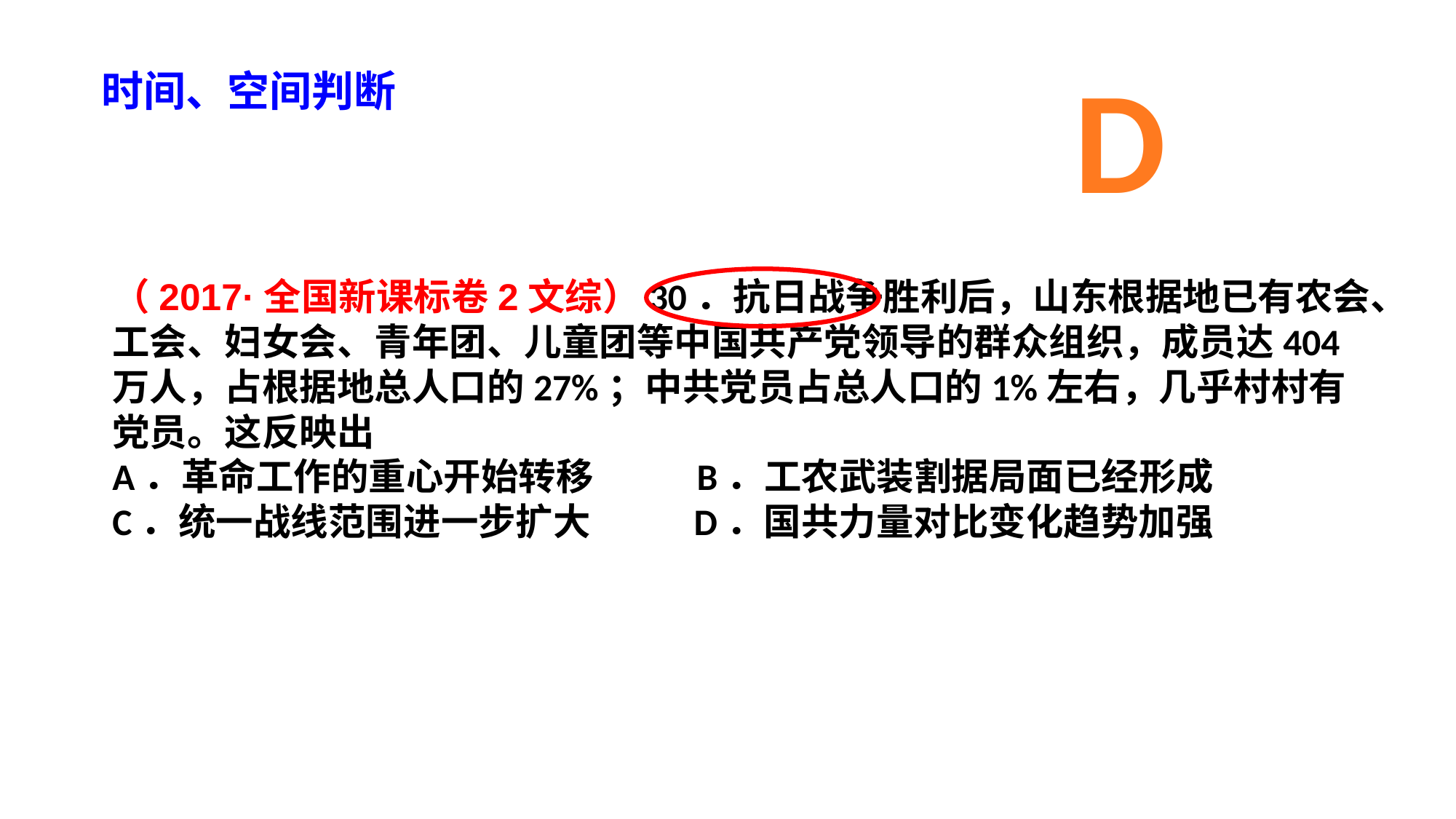

D
时间、空间判断

（2017·全国新课标卷2文综）30．抗日战争胜利后，山东根据地已有农会、工会、妇女会、青年团、儿童团等中国共产党领导的群众组织，成员达404万人，占根据地总人口的27%；中共党员占总人口的1%左右，几乎村村有党员。这反映出
A．革命工作的重心开始转移           B．工农武装割据局面已经形成
C．统一战线范围进一步扩大           D．国共力量对比变化趋势加强